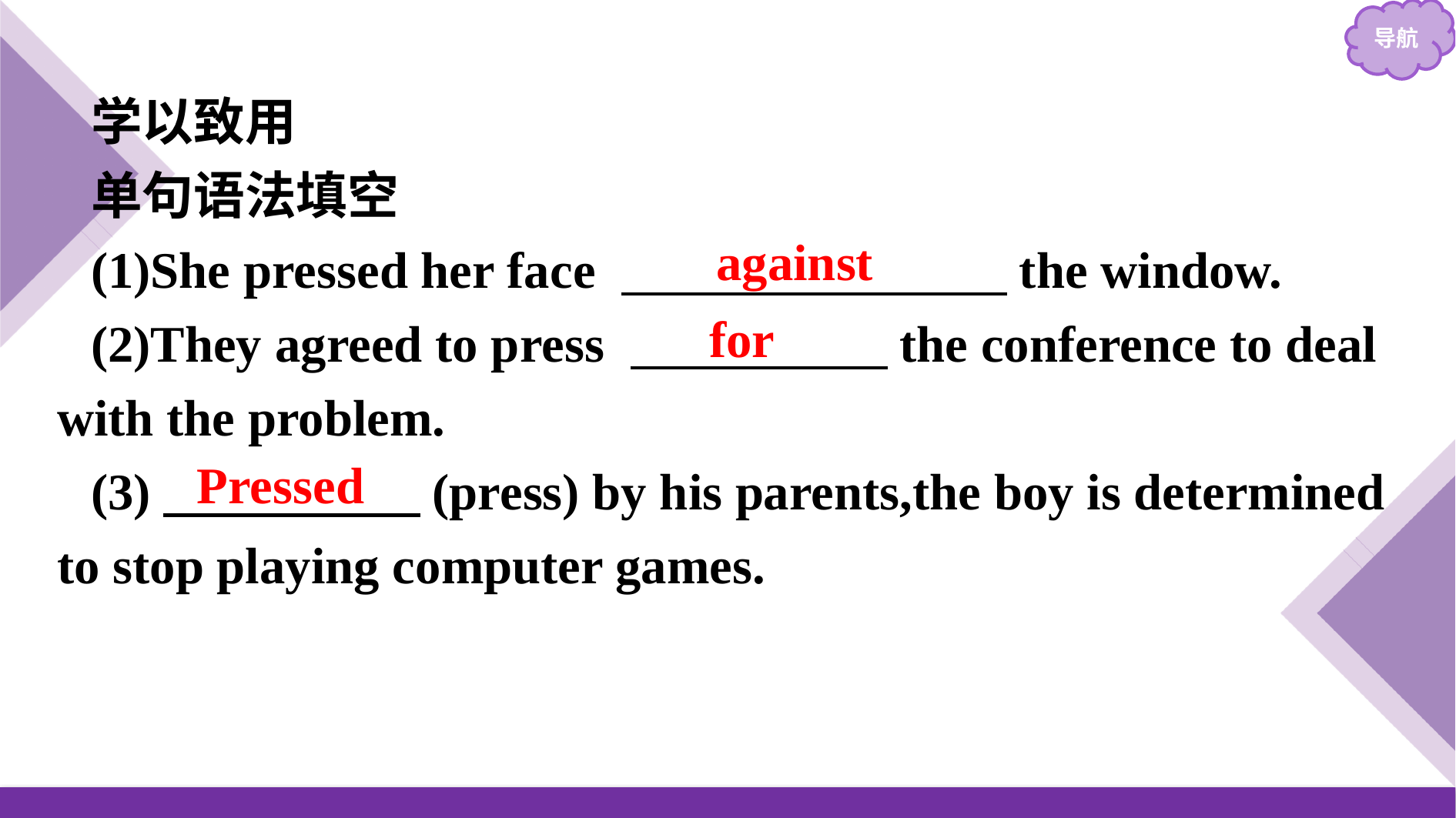

学以致用
单句语法填空
(1)She pressed her face 　　　　　　　 the window.
(2)They agreed to press 　　　　　the conference to deal with the problem.
(3)　　　　　(press) by his parents,the boy is determined to stop playing computer games.
against
for
Pressed